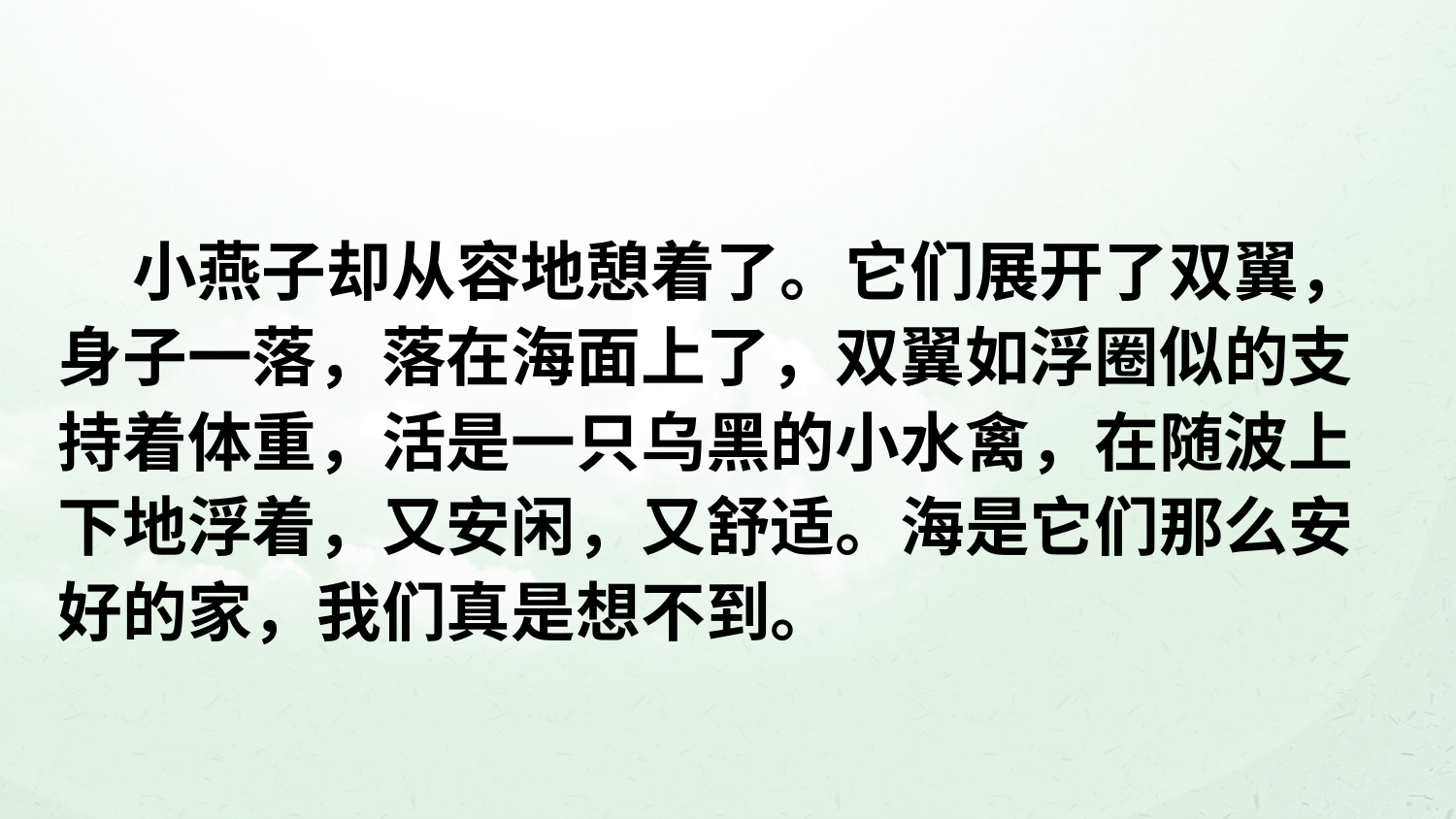

小燕子却从容地憩着了。它们展开了双翼，身子一落，落在海面上了，双翼如浮圈似的支持着体重，活是一只乌黑的小水禽，在随波上下地浮着，又安闲，又舒适。海是它们那么安好的家，我们真是想不到。